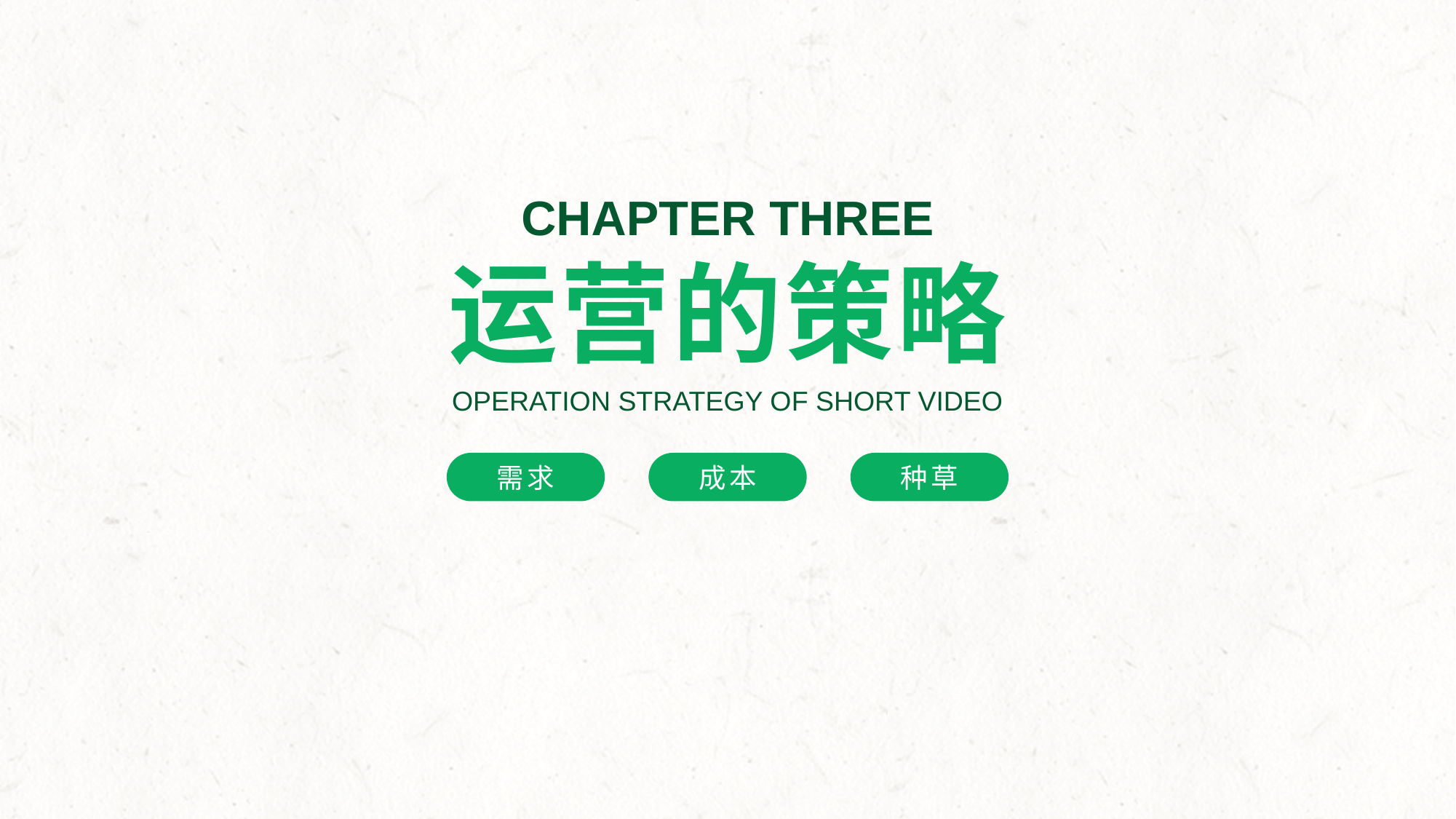

CHAPTER THREE
运营的策略
OPERATION STRATEGY OF SHORT VIDEO
需求
成本
种草